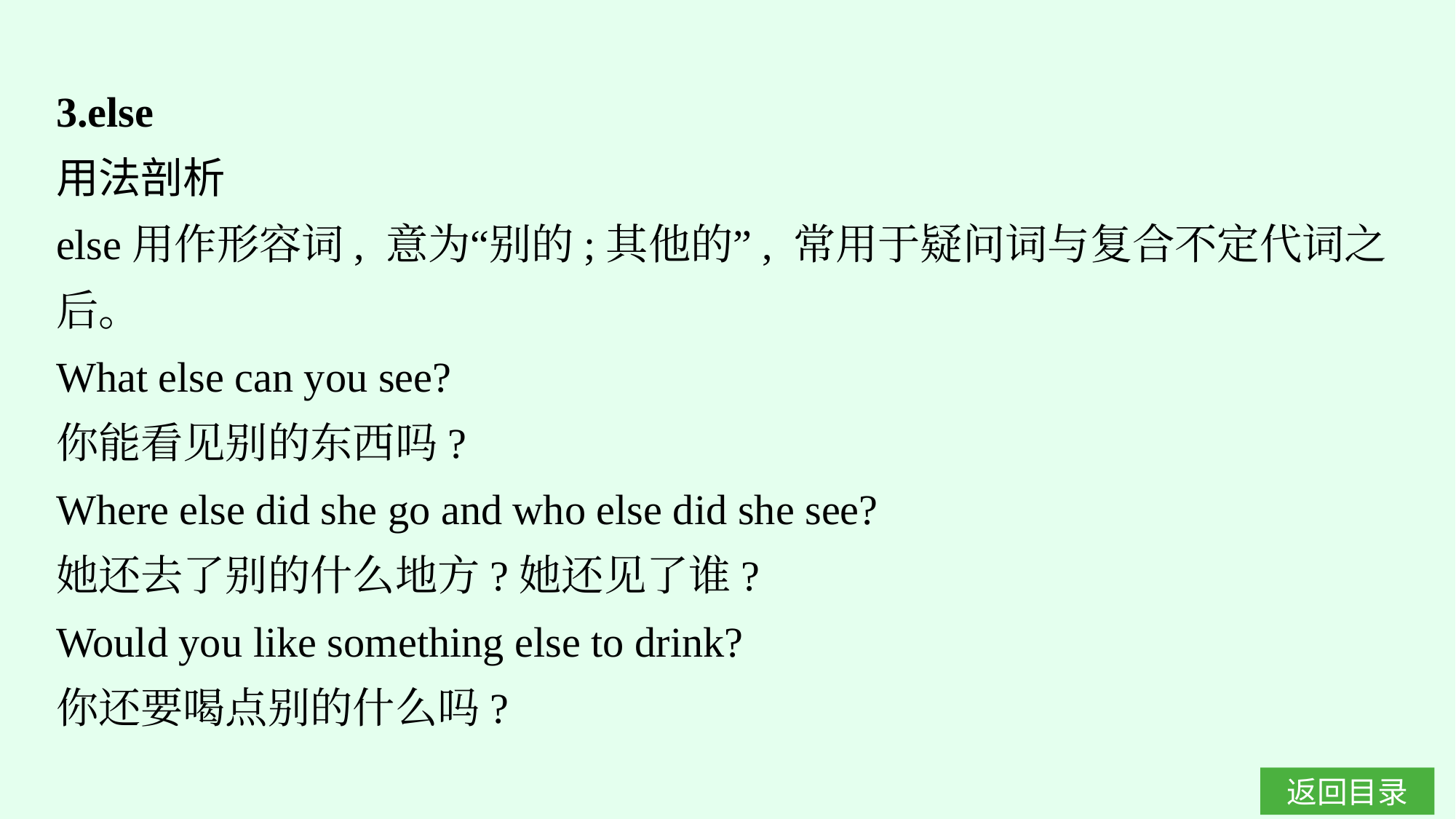

3.else
用法剖析
else用作形容词, 意为“别的;其他的”, 常用于疑问词与复合不定代词之后。
What else can you see?
你能看见别的东西吗?
Where else did she go and who else did she see?
她还去了别的什么地方?她还见了谁?
Would you like something else to drink?
你还要喝点别的什么吗?